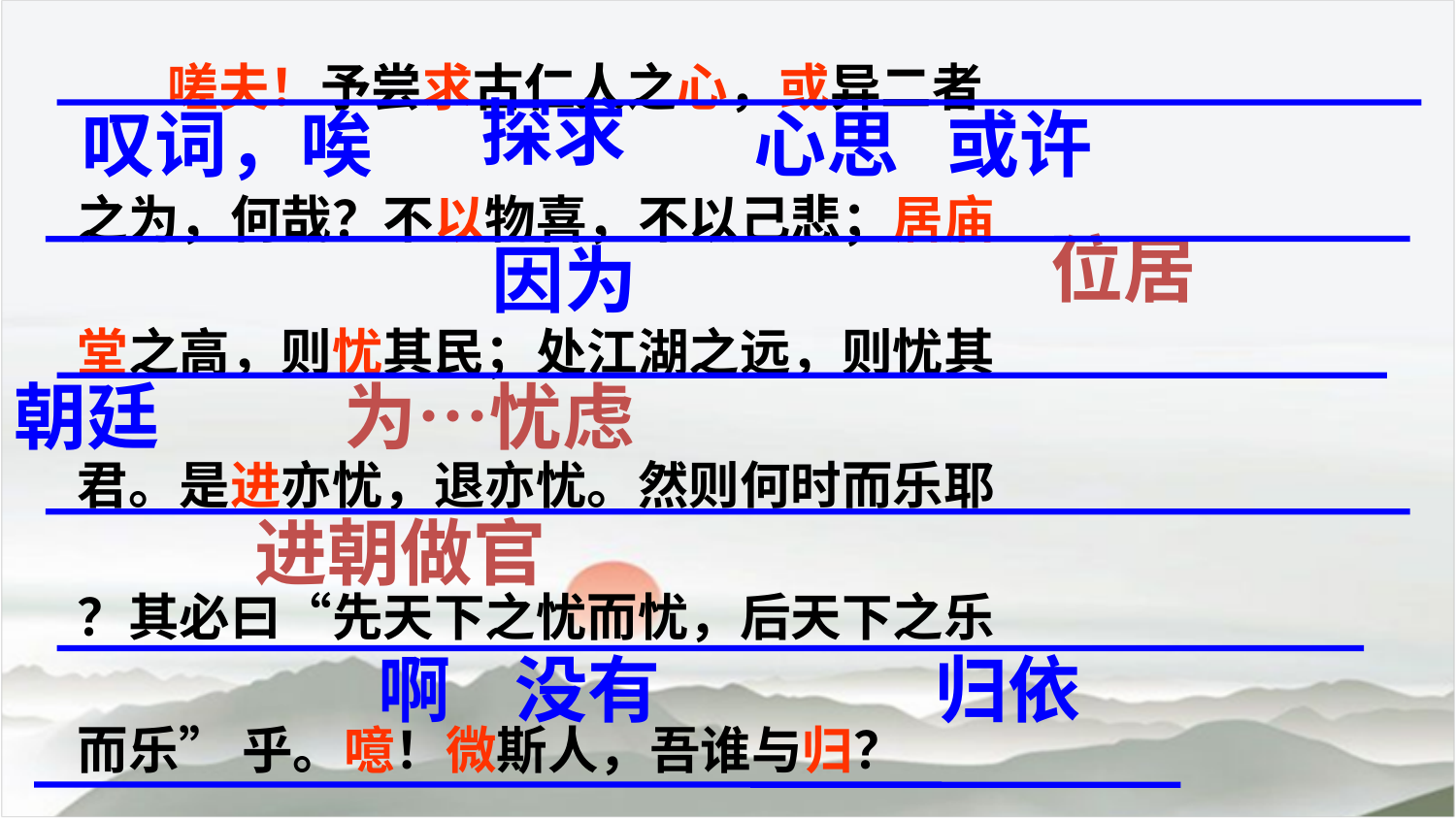

嗟夫！予尝求古仁人之心，或异二者

之为，何哉？不以物喜，不以己悲；居庙

堂之高，则忧其民；处江湖之远，则忧其

君。是进亦忧，退亦忧。然则何时而乐耶

？其必曰“先天下之忧而忧，后天下之乐

而乐” 乎。噫！微斯人，吾谁与归？
探求
叹词，唉
心思
或许

位居
因为

朝廷
为…忧虑

进朝做官

啊
没有
归依